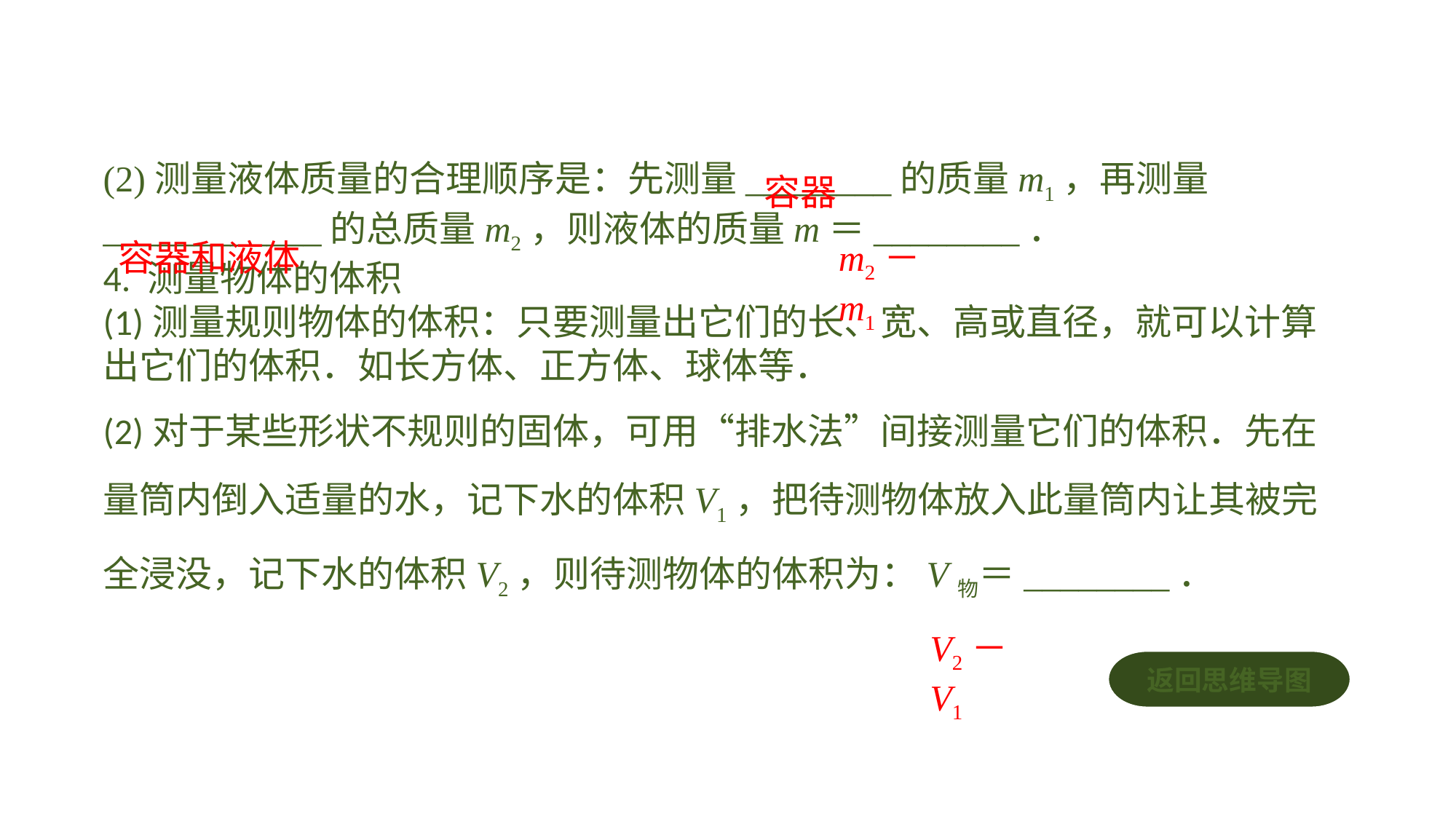

(2)测量液体质量的合理顺序是：先测量________的质量m1，再测量____________的总质量m2，则液体的质量m＝________．4. 测量物体的体积(1)测量规则物体的体积：只要测量出它们的长、宽、高或直径，就可以计算出它们的体积．如长方体、正方体、球体等．(2)对于某些形状不规则的固体，可用“排水法”间接测量它们的体积．先在量筒内倒入适量的水，记下水的体积V1，把待测物体放入此量筒内让其被完全浸没，记下水的体积V2，则待测物体的体积为：V物＝________．
容器
容器和液体
m2－m1
V2－V1
返回思维导图